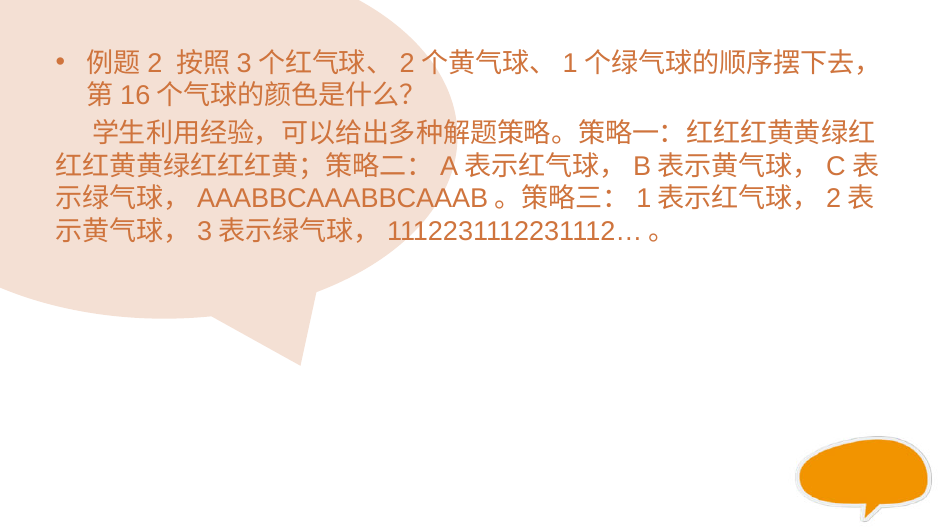

#
例题2 按照3个红气球、2个黄气球、1个绿气球的顺序摆下去，第16个气球的颜色是什么？
     学生利用经验，可以给出多种解题策略。策略一：红红红黄黄绿红红红黄黄绿红红红黄；策略二：A表示红气球，B表示黄气球，C表示绿气球，AAABBCAAABBCAAAB。策略三：1表示红气球，2表示黄气球，3表示绿气球，1112231112231112…。